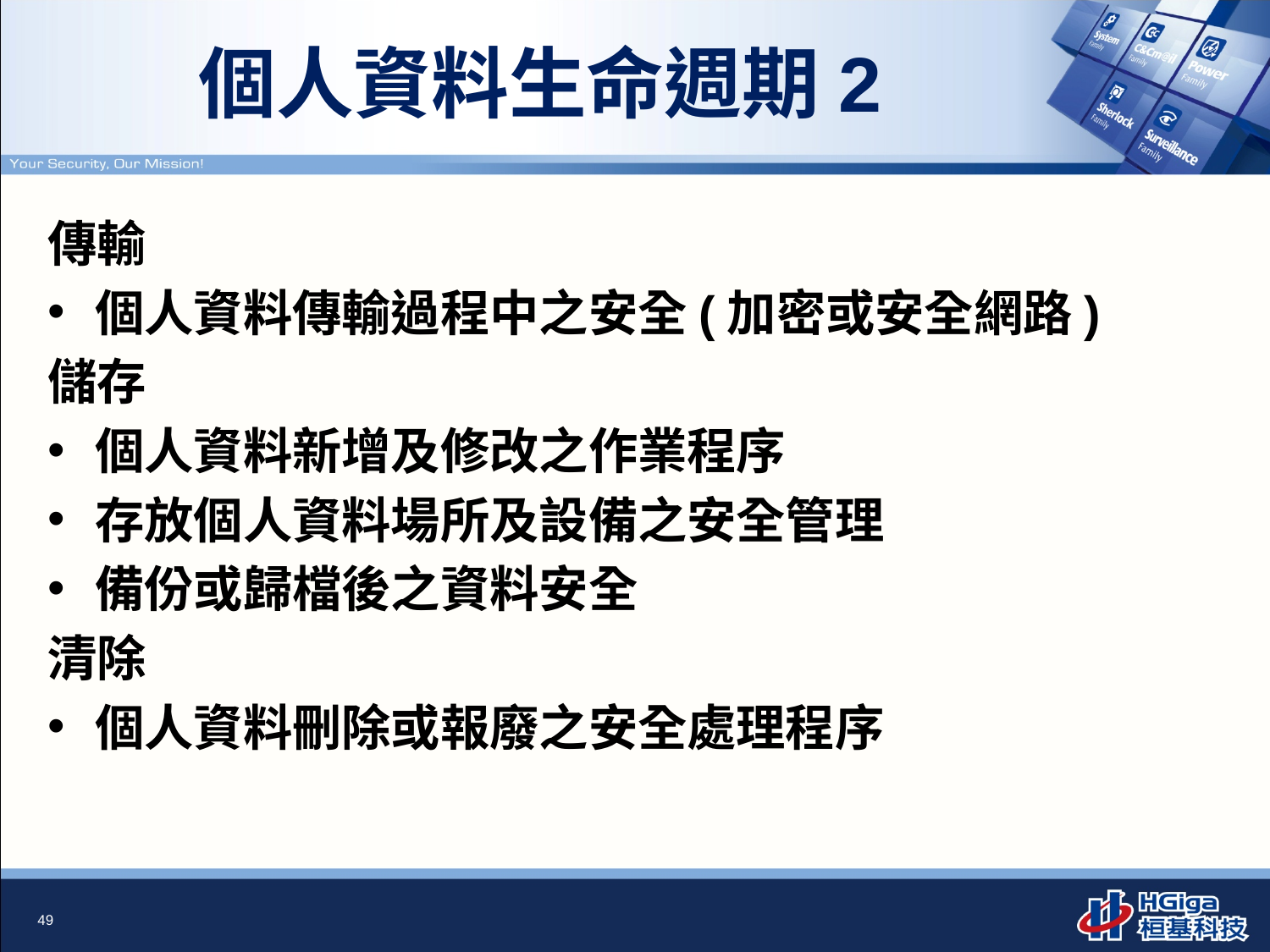

# 個人資料生命週期2
傳輸
個人資料傳輸過程中之安全(加密或安全網路)
儲存
個人資料新增及修改之作業程序
存放個人資料場所及設備之安全管理
備份或歸檔後之資料安全
清除
個人資料刪除或報廢之安全處理程序
49